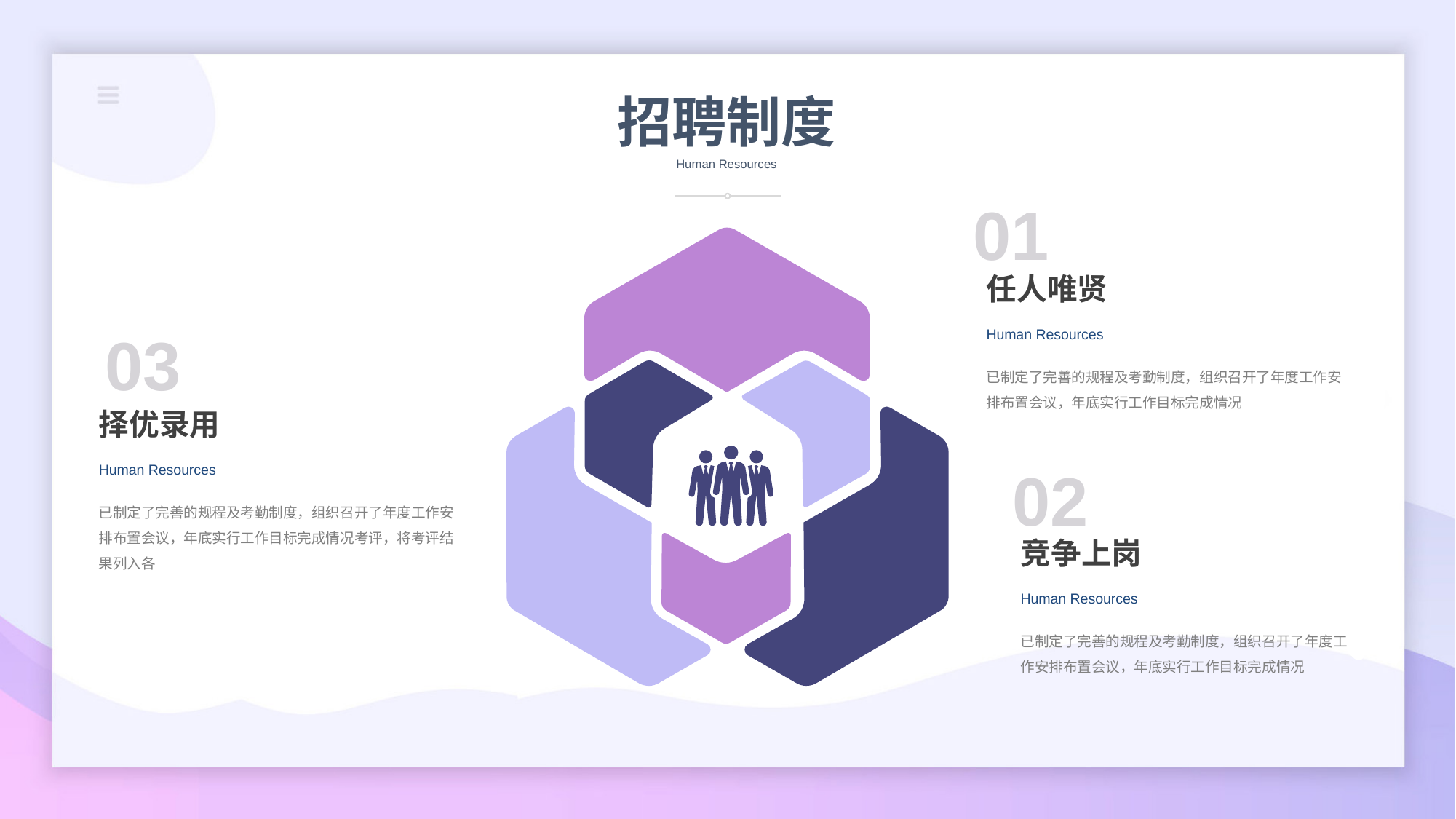

招聘制度
Human Resources

01

任人唯贤
Human Resources
03
已制定了完善的规程及考勤制度，组织召开了年度工作安排布置会议，年底实行工作目标完成情况

择优录用

Human Resources
02

已制定了完善的规程及考勤制度，组织召开了年度工作安排布置会议，年底实行工作目标完成情况考评，将考评结果列入各
竞争上岗

Human Resources
已制定了完善的规程及考勤制度，组织召开了年度工作安排布置会议，年底实行工作目标完成情况